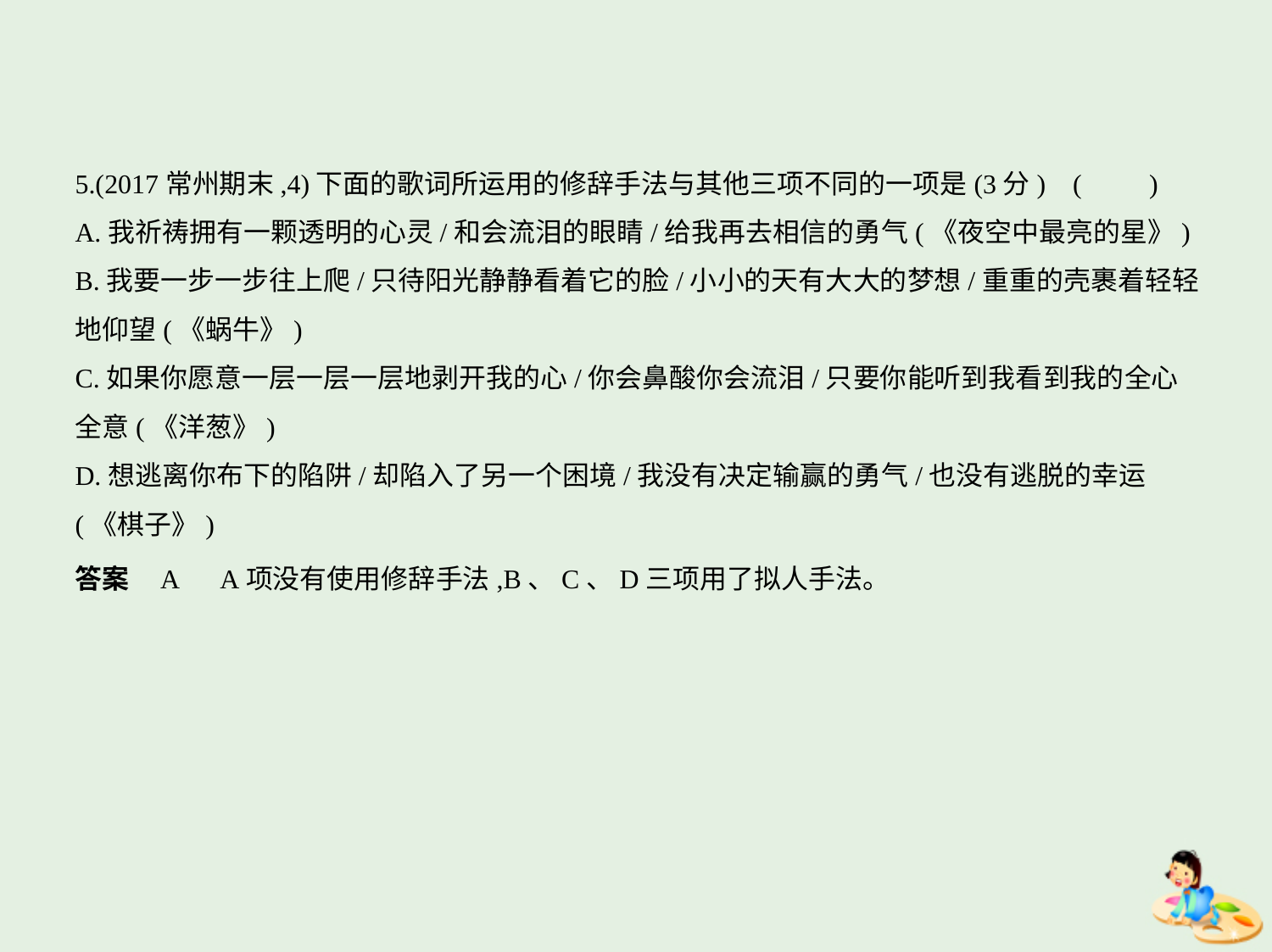

5.(2017常州期末,4)下面的歌词所运用的修辞手法与其他三项不同的一项是(3分) (　　)
A.我祈祷拥有一颗透明的心灵/和会流泪的眼睛/给我再去相信的勇气(《夜空中最亮的星》)
B.我要一步一步往上爬/只待阳光静静看着它的脸/小小的天有大大的梦想/重重的壳裹着轻轻
地仰望(《蜗牛》)
C.如果你愿意一层一层一层地剥开我的心/你会鼻酸你会流泪/只要你能听到我看到我的全心
全意(《洋葱》)
D.想逃离你布下的陷阱/却陷入了另一个困境/我没有决定输赢的勇气/也没有逃脱的幸运
(《棋子》)
答案    A　A项没有使用修辞手法,B、C、D三项用了拟人手法。